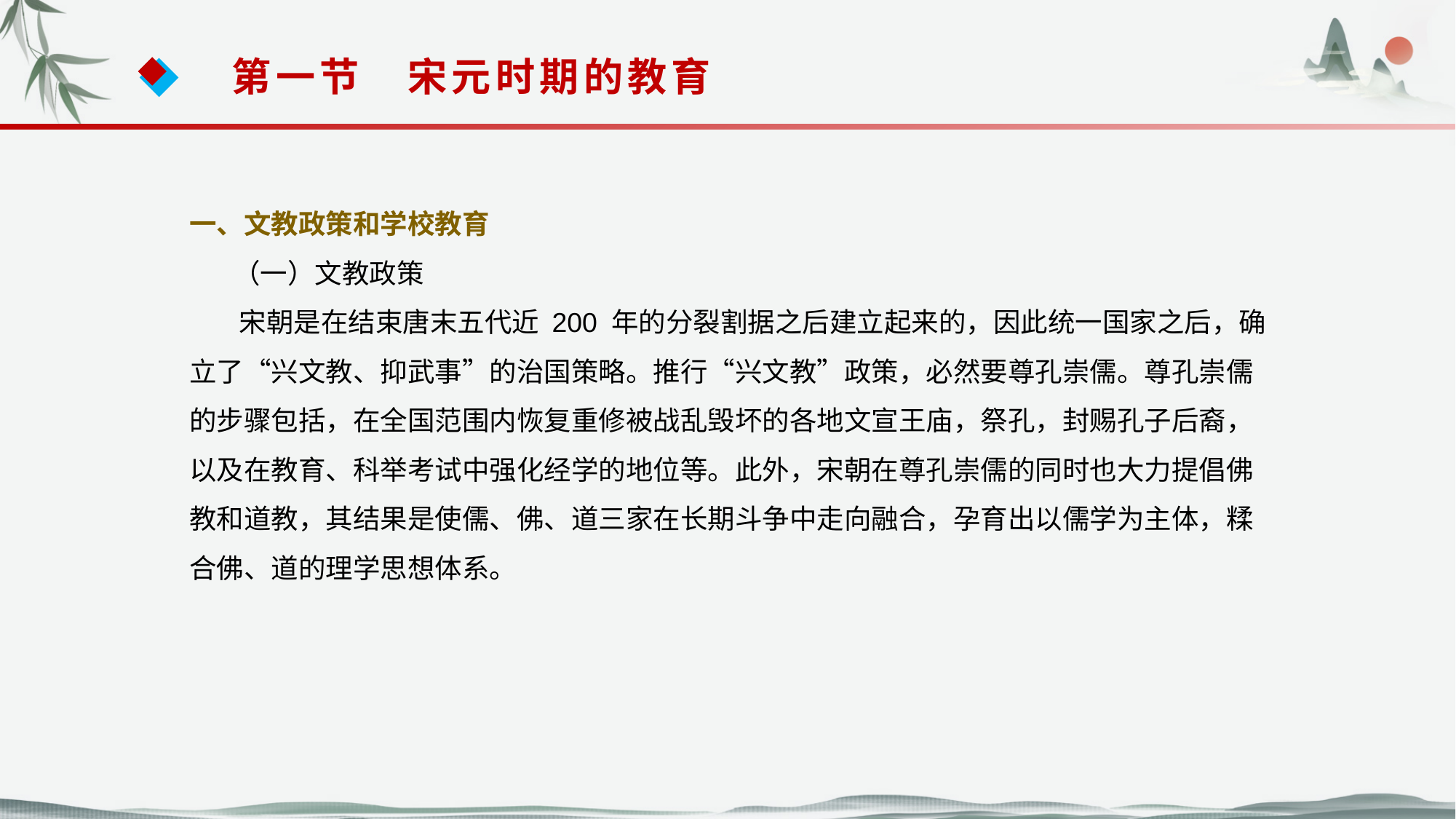

第一节　宋元时期的教育

一、文教政策和学校教育
      （一）文教政策
       宋朝是在结束唐末五代近 200 年的分裂割据之后建立起来的，因此统一国家之后，确
立了“兴文教、抑武事”的治国策略。推行“兴文教”政策，必然要尊孔崇儒。尊孔崇儒的步骤包括，在全国范围内恢复重修被战乱毁坏的各地文宣王庙，祭孔，封赐孔子后裔，以及在教育、科举考试中强化经学的地位等。此外，宋朝在尊孔崇儒的同时也大力提倡佛教和道教，其结果是使儒、佛、道三家在长期斗争中走向融合，孕育出以儒学为主体，糅合佛、道的理学思想体系。